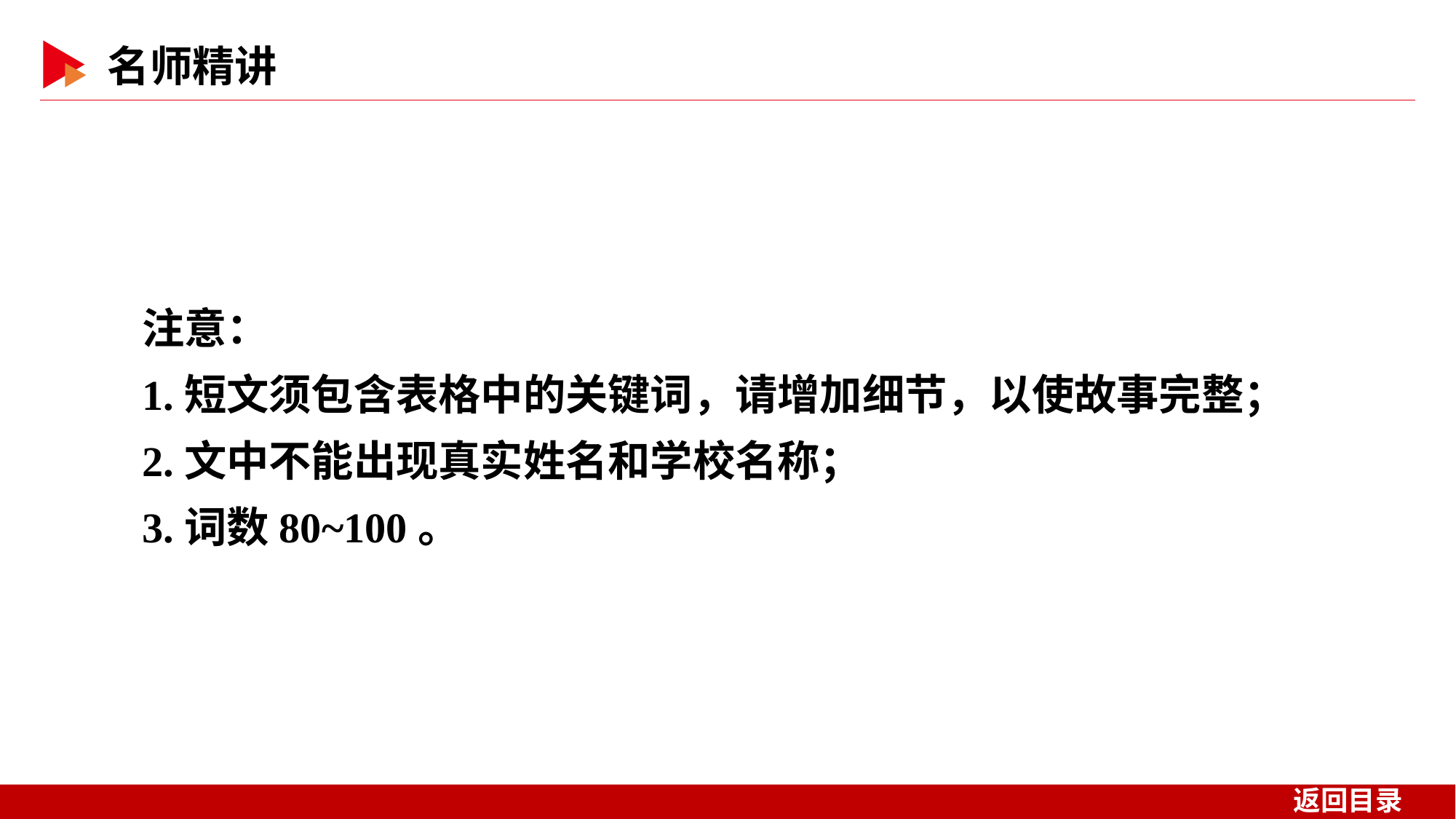

注意：
1.短文须包含表格中的关键词，请增加细节，以使故事完整；
2.文中不能出现真实姓名和学校名称；
3.词数80~100。